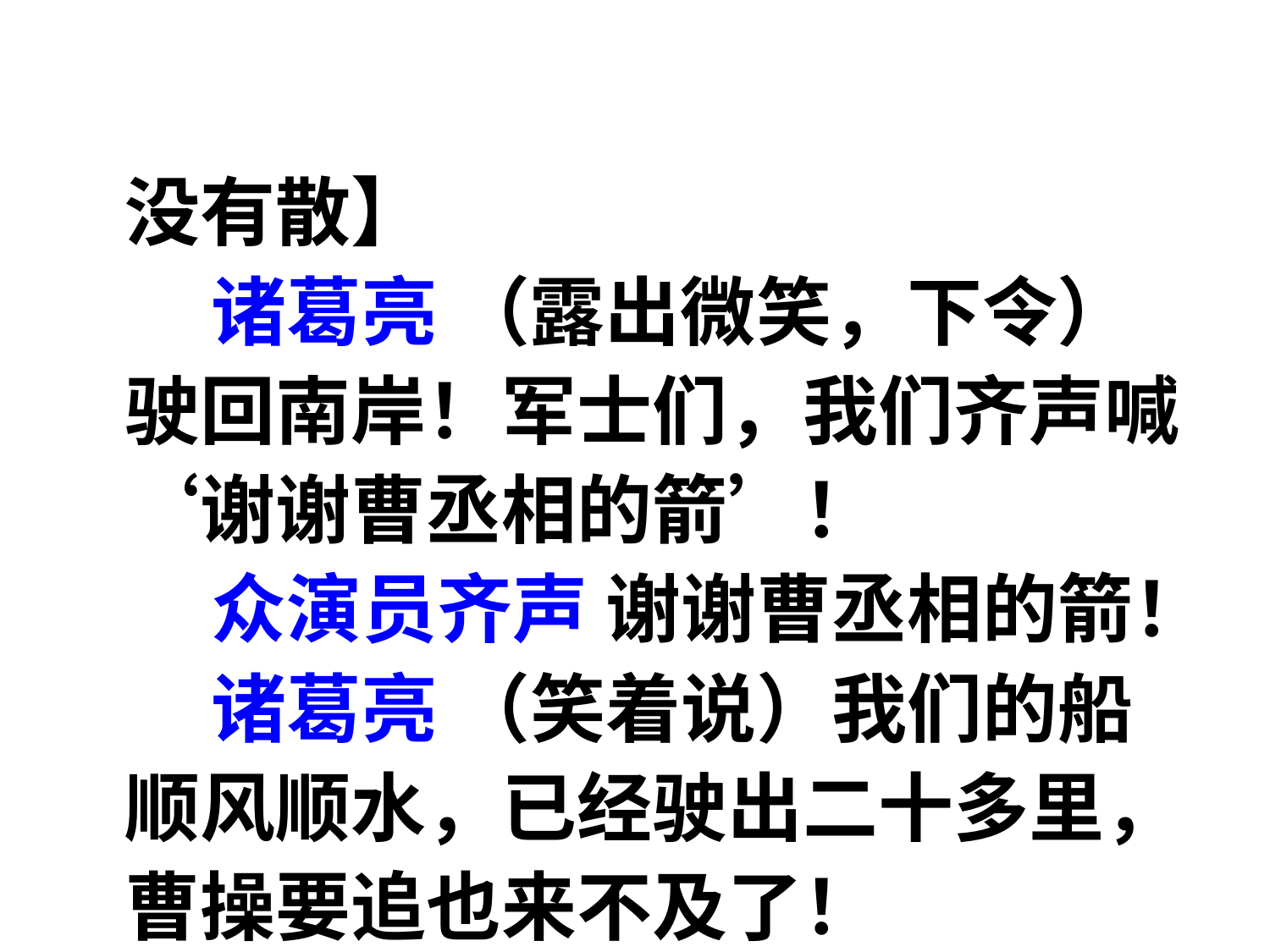

没有散】
    诸葛亮 （露出微笑，下令）驶回南岸！军士们，我们齐声喊‘谢谢曹丞相的箭’！
    众演员齐声 谢谢曹丞相的箭！
    诸葛亮 （笑着说）我们的船顺风顺水，已经驶出二十多里，曹操要追也来不及了！
    曹操 （捶胸顿足，大呼上当）啊！中